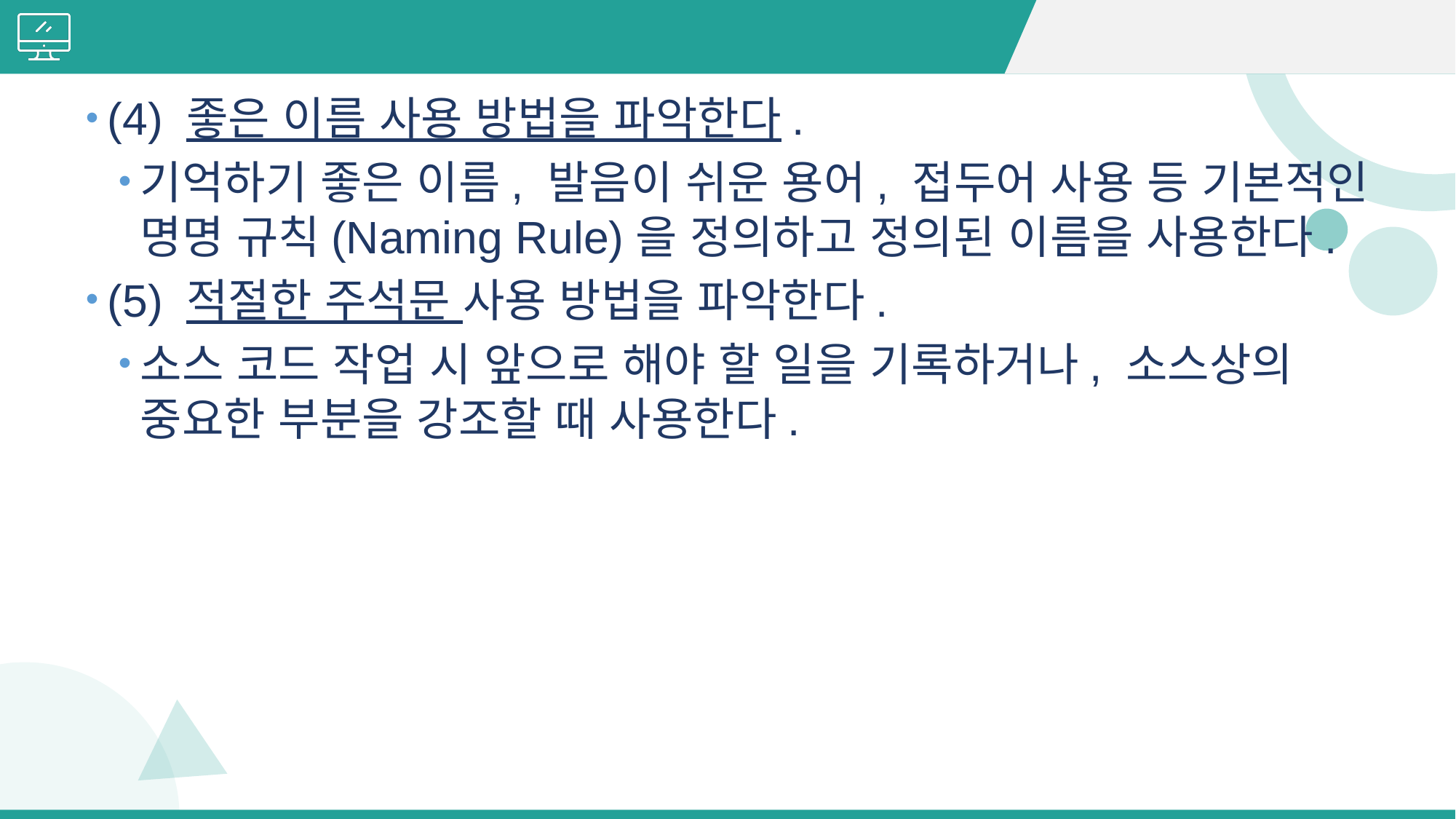

#
(4) 좋은 이름 사용 방법을 파악한다.
기억하기 좋은 이름, 발음이 쉬운 용어, 접두어 사용 등 기본적인 명명 규칙(Naming Rule)을 정의하고 정의된 이름을 사용한다.
(5) 적절한 주석문 사용 방법을 파악한다.
소스 코드 작업 시 앞으로 해야 할 일을 기록하거나, 소스상의 중요한 부분을 강조할 때 사용한다.